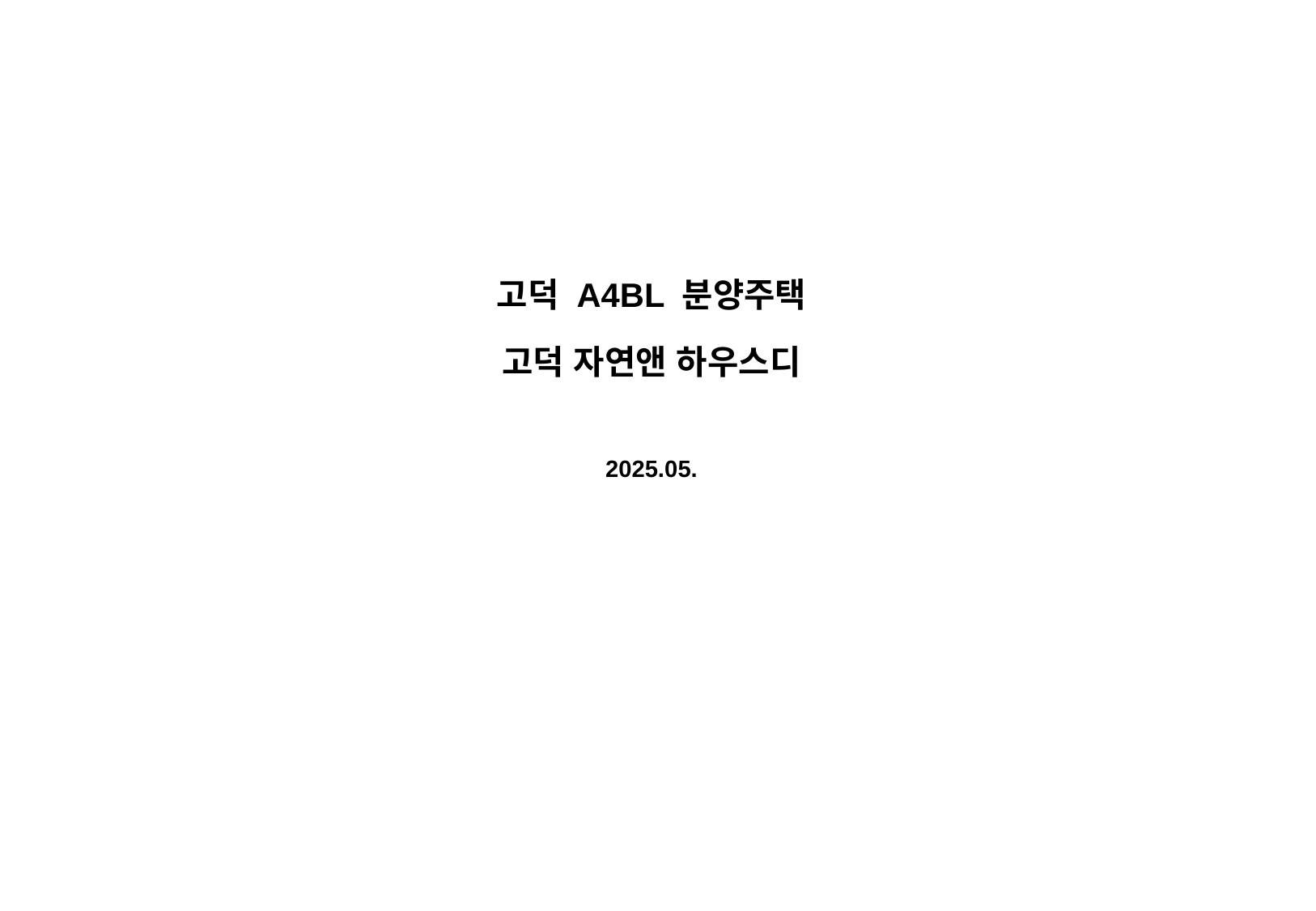

고덕 A4BL 분양주택
고덕 자연앤 하우스디

2025.05.